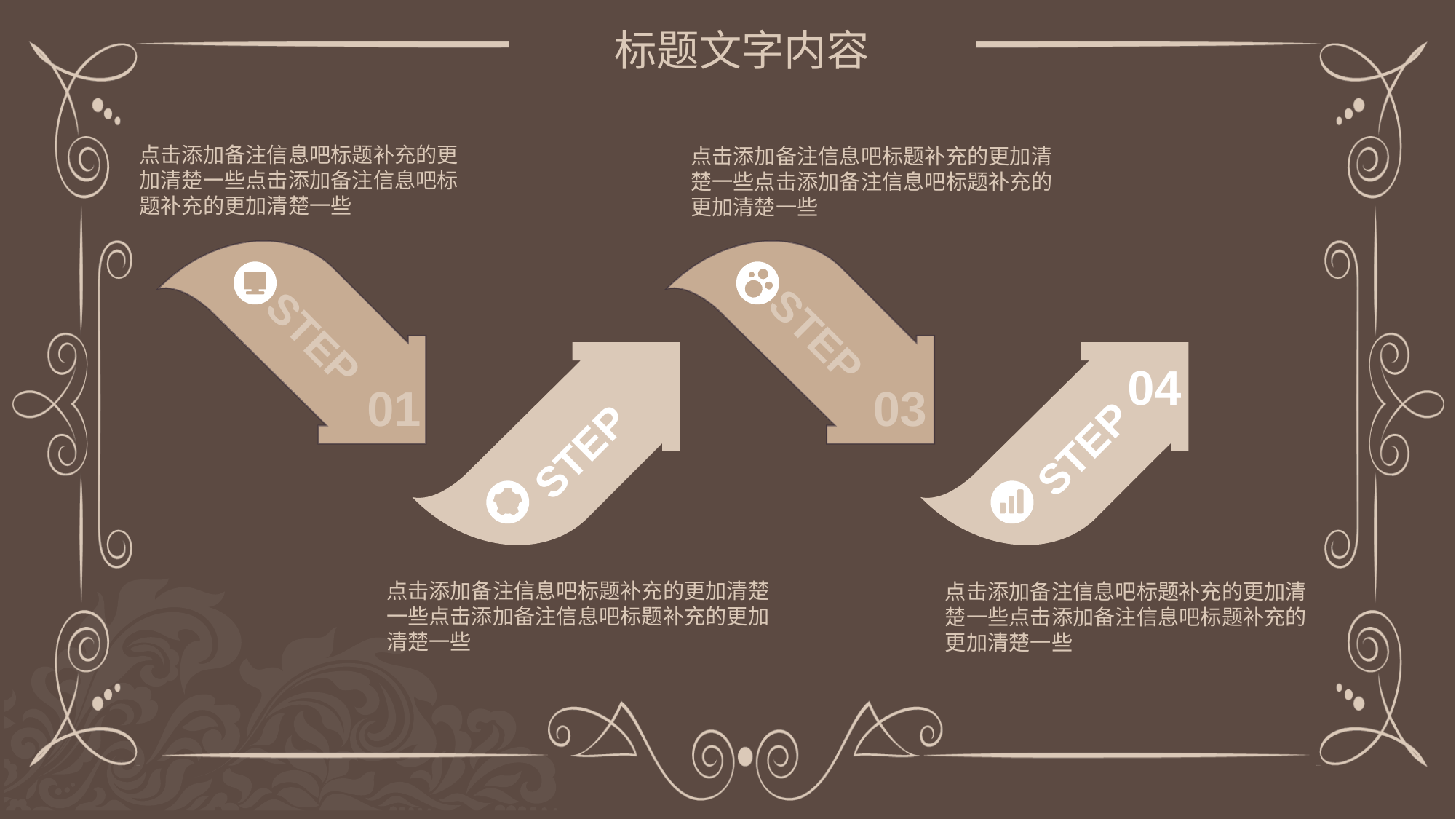

标题文字内容
点击添加备注信息吧标题补充的更加清楚一些点击添加备注信息吧标题补充的更加清楚一些

点击添加备注信息吧标题补充的更加清楚一些点击添加备注信息吧标题补充的更加清楚一些

STEP
STEP

02
04
01
03
STEP
STEP

点击添加备注信息吧标题补充的更加清楚一些点击添加备注信息吧标题补充的更加清楚一些

点击添加备注信息吧标题补充的更加清楚一些点击添加备注信息吧标题补充的更加清楚一些